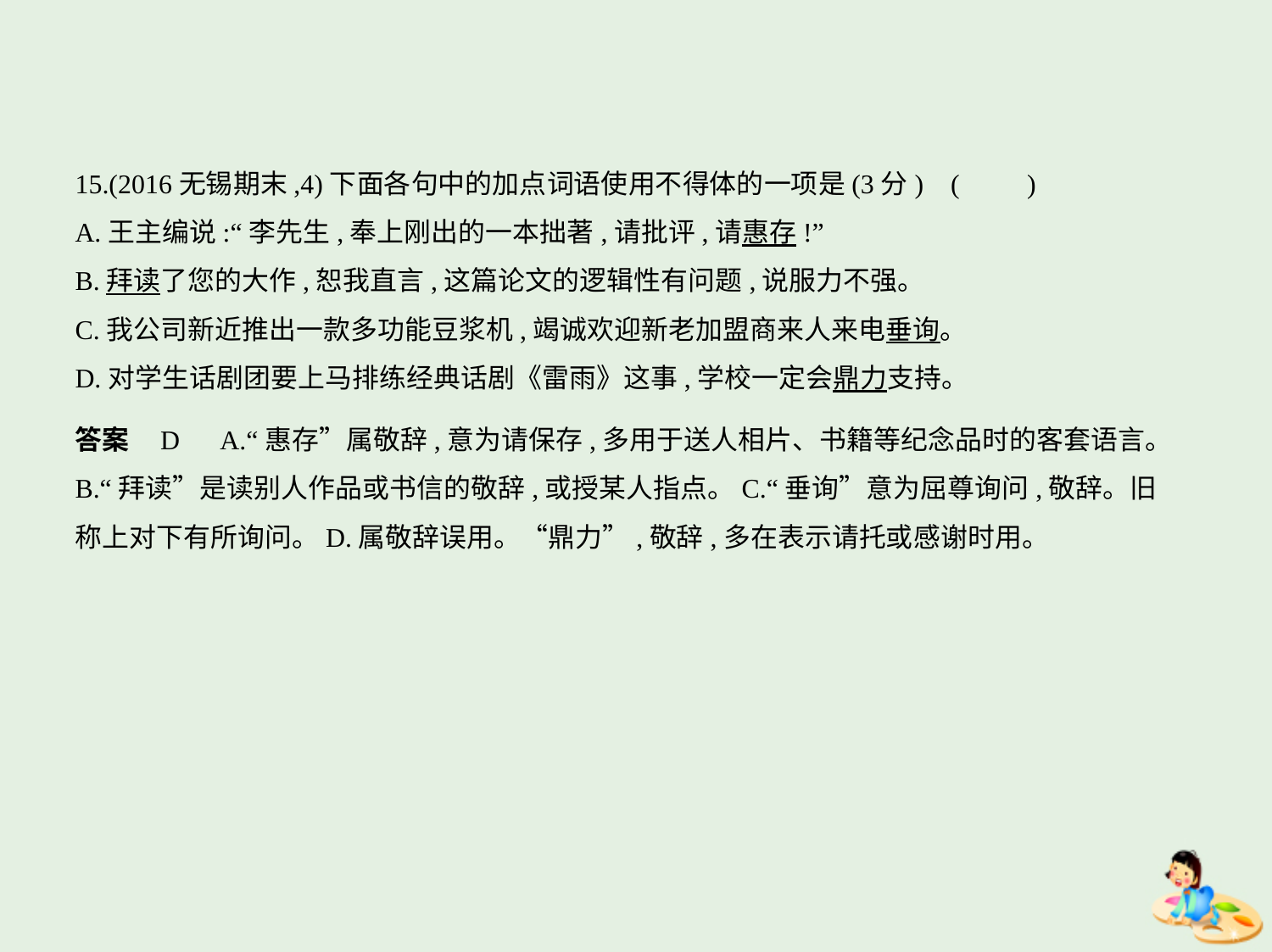

15.(2016无锡期末,4)下面各句中的加点词语使用不得体的一项是(3分) (　　)
A.王主编说:“李先生,奉上刚出的一本拙著,请批评,请惠存!”
B.拜读了您的大作,恕我直言,这篇论文的逻辑性有问题,说服力不强。
C.我公司新近推出一款多功能豆浆机,竭诚欢迎新老加盟商来人来电垂询。
D.对学生话剧团要上马排练经典话剧《雷雨》这事,学校一定会鼎力支持。
答案    D　A.“惠存”属敬辞,意为请保存,多用于送人相片、书籍等纪念品时的客套语言。
B.“拜读”是读别人作品或书信的敬辞,或授某人指点。C.“垂询”意为屈尊询问,敬辞。旧
称上对下有所询问。D.属敬辞误用。“鼎力”,敬辞,多在表示请托或感谢时用。